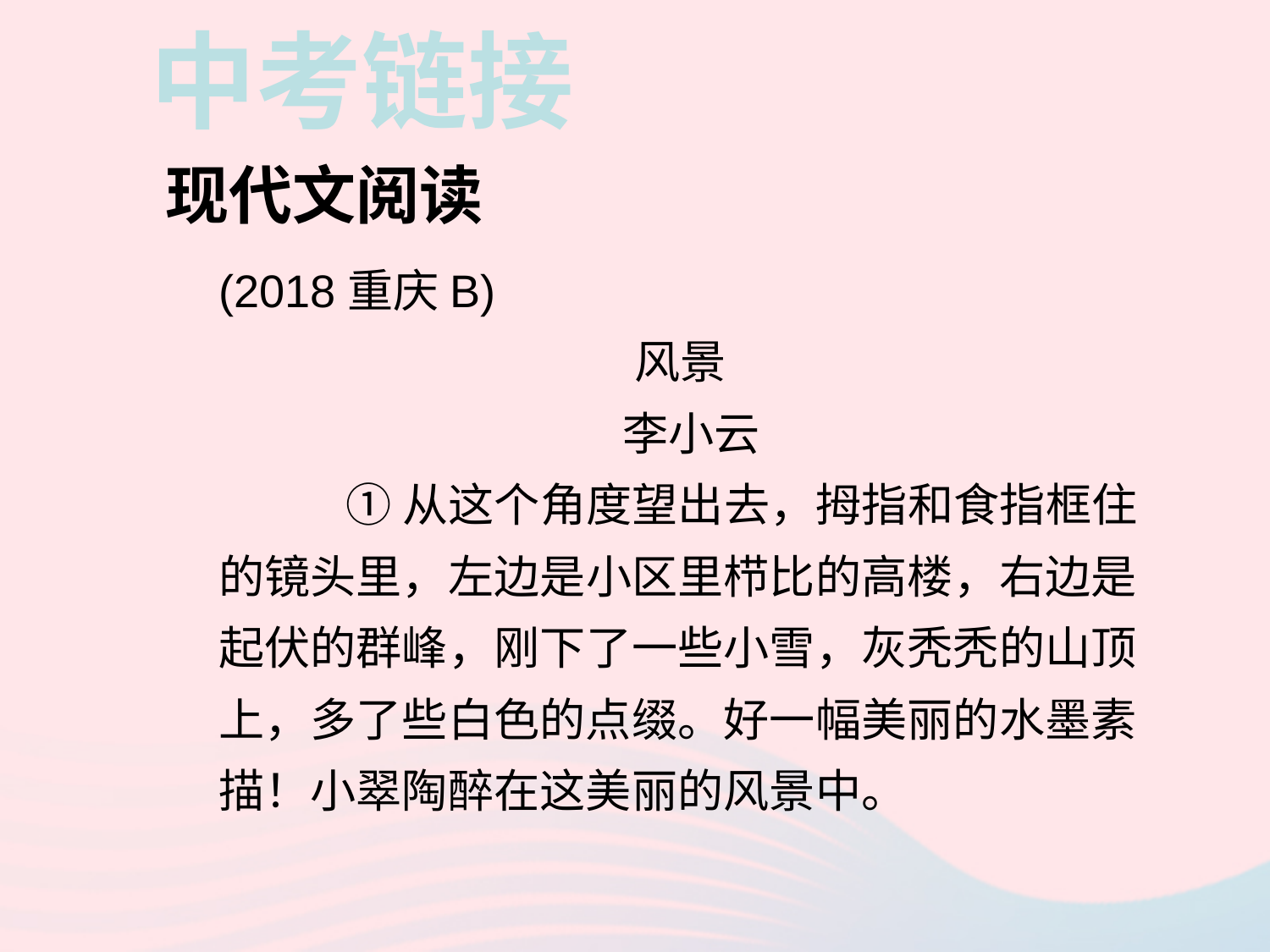

中考链接
现代文阅读
(2018重庆B)
风景
 李小云
	①从这个角度望出去，拇指和食指框住的镜头里，左边是小区里栉比的高楼，右边是起伏的群峰，刚下了一些小雪，灰秃秃的山顶上，多了些白色的点缀。好一幅美丽的水墨素描！小翠陶醉在这美丽的风景中。